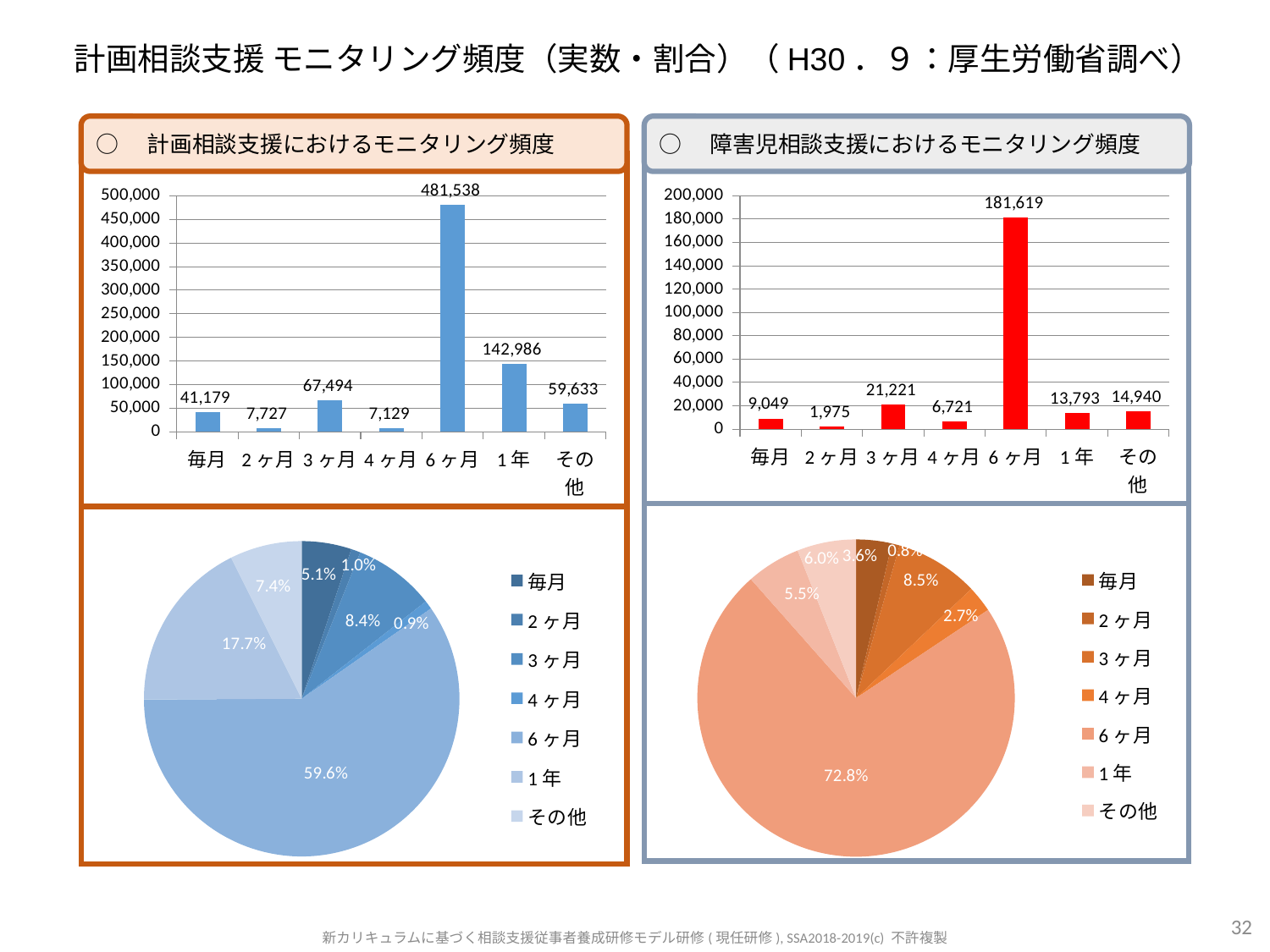

計画相談支援 モニタリング頻度（実数・割合）（H30．９：厚生労働省調べ）
○　計画相談支援におけるモニタリング頻度
○　障害児相談支援におけるモニタリング頻度

### Chart

| Category | 毎月 |
|---|---|
| 毎月 | 41179.0 |
| 2ヶ月 | 7727.0 |
| 3ヶ月 | 67494.0 |
| 4ヶ月 | 7129.0 |
| 6ヶ月 | 481538.0 |
| 1年 | 142986.0 |
| その他 | 59633.0 |

### Chart

| Category | 毎月 |
|---|---|
| 毎月 | 9049.0 |
| 2ヶ月 | 1975.0 |
| 3ヶ月 | 21221.0 |
| 4ヶ月 | 6721.0 |
| 6ヶ月 | 181619.0 |
| 1年 | 13793.0 |
| その他 | 14940.0 |

### Chart

| Category | 毎月 |
|---|---|
| 毎月 | 0.036295012794904505 |
| 2ヶ月 | 0.007921610152496011 |
| 3ヶ月 | 0.08511619698537612 |
| 4ヶ月 | 0.0269575401695826 |
| 6ヶ月 | 0.7284632477398338 |
| 1年 | 0.05532292092829242 |
| その他 | 0.05992347122951411 |

### Chart

| Category | 毎月 |
|---|---|
| 毎月 | 0.05098392196967632 |
| 2ヶ月 | 0.009566836617200255 |
| 3ヶ月 | 0.08356465260014413 |
| 4ヶ月 | 0.008826449882751471 |
| 6ヶ月 | 0.5961945607575219 |
| 1年 | 0.177031668247314 |
| その他 | 0.07383190992539182 |
32
新カリキュラムに基づく相談支援従事者養成研修モデル研修(現任研修), SSA2018-2019(c) 不許複製